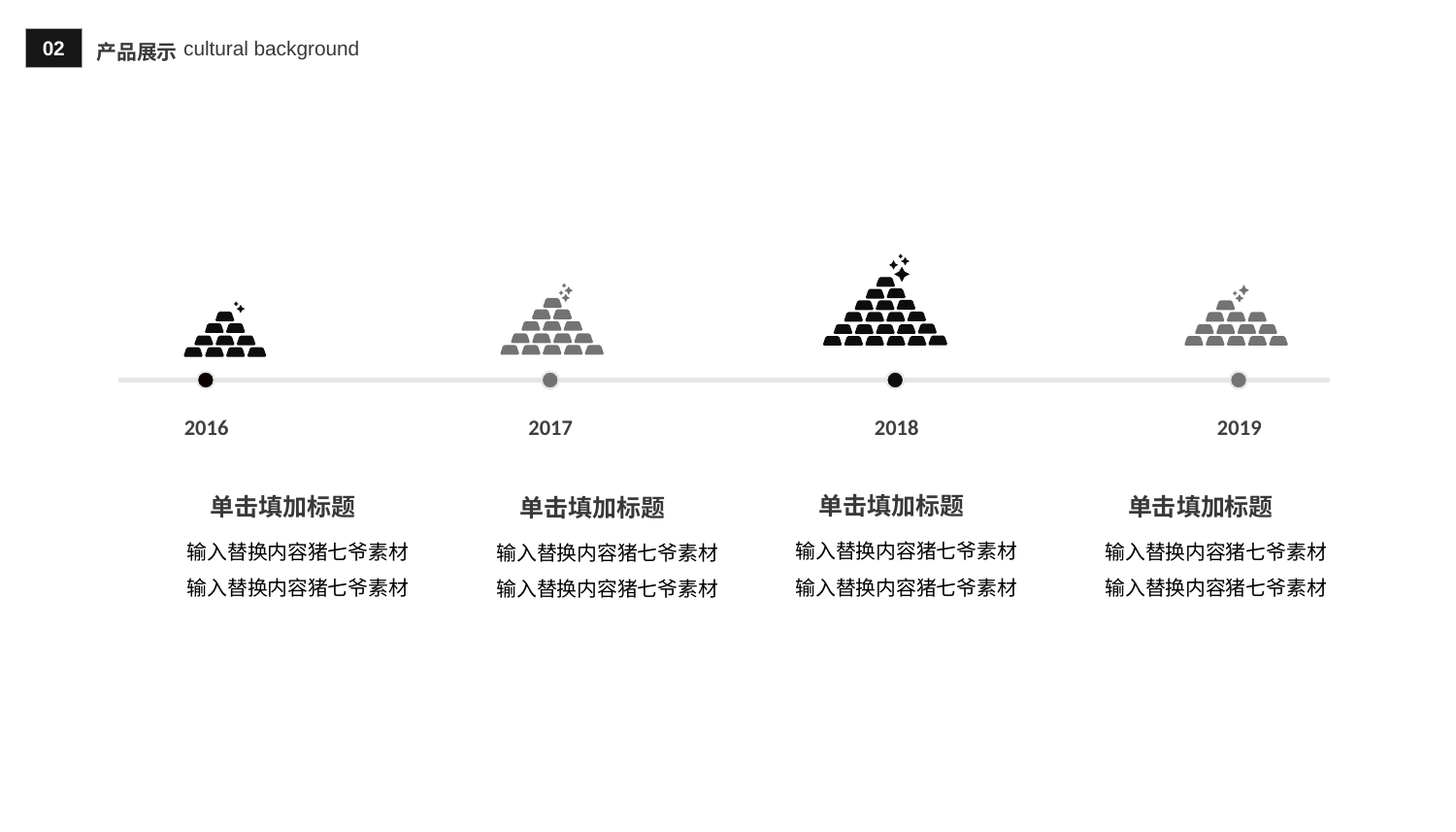

02
cultural background
产品展示

2016
2017
2018
2019
单击填加标题
单击填加标题
单击填加标题
单击填加标题
输入替换内容猪七爷素材
输入替换内容猪七爷素材
输入替换内容猪七爷素材
输入替换内容猪七爷素材
输入替换内容猪七爷素材
输入替换内容猪七爷素材
输入替换内容猪七爷素材
输入替换内容猪七爷素材